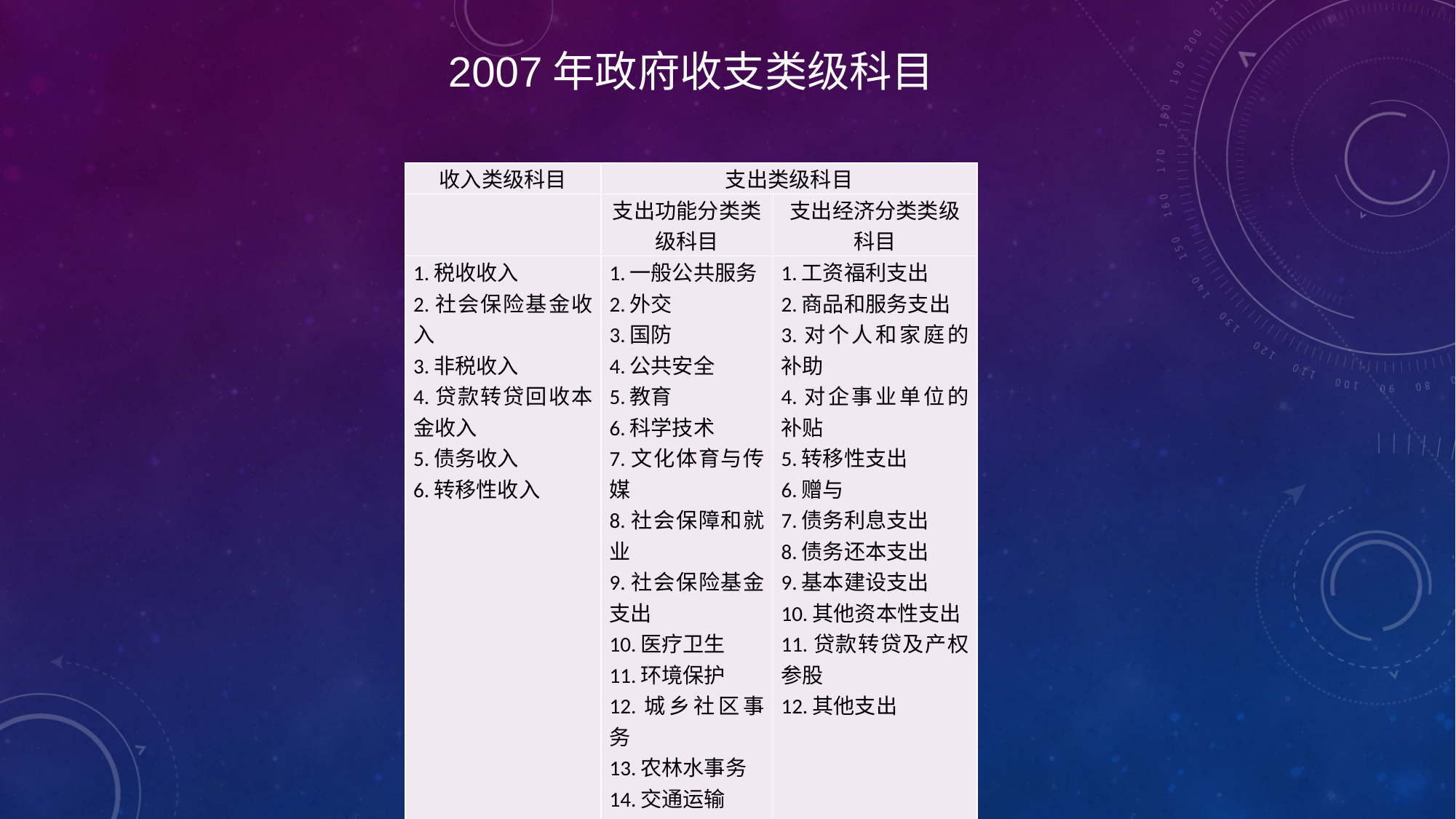

2007年政府收支类级科目
| 收入类级科目 | 支出类级科目 |  |
| --- | --- | --- |
|  | 支出功能分类类级科目 | 支出经济分类类级科目 |
| 1.税收收入 2.社会保险基金收入 3.非税收入 4.贷款转贷回收本金收入 5.债务收入 6.转移性收入 | 1.一般公共服务 2.外交 3.国防 4.公共安全 5.教育 6.科学技术 7.文化体育与传媒 8.社会保障和就业 9.社会保险基金支出 10.医疗卫生 11.环境保护 12.城乡社区事务 13.农林水事务 14.交通运输 15.工业商业金融等事务 16.其他支出 17.转移性支出 | 1.工资福利支出 2.商品和服务支出 3.对个人和家庭的补助 4.对企事业单位的补贴 5.转移性支出 6.赠与 7.债务利息支出 8.债务还本支出 9.基本建设支出 10.其他资本性支出 11.贷款转贷及产权参股 12.其他支出 |